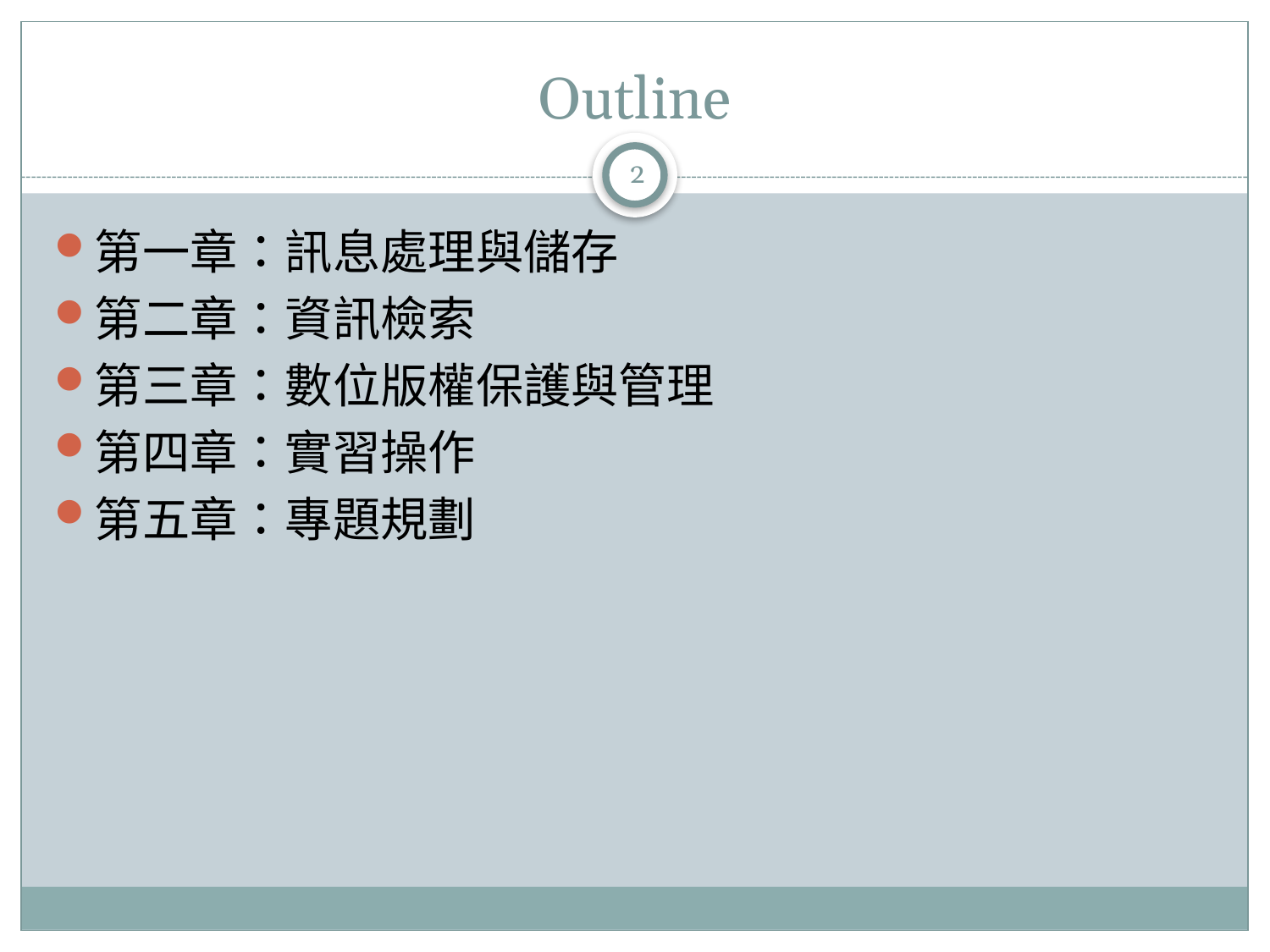

# Outline
2
第一章：訊息處理與儲存
第二章：資訊檢索
第三章：數位版權保護與管理
第四章：實習操作
第五章：專題規劃